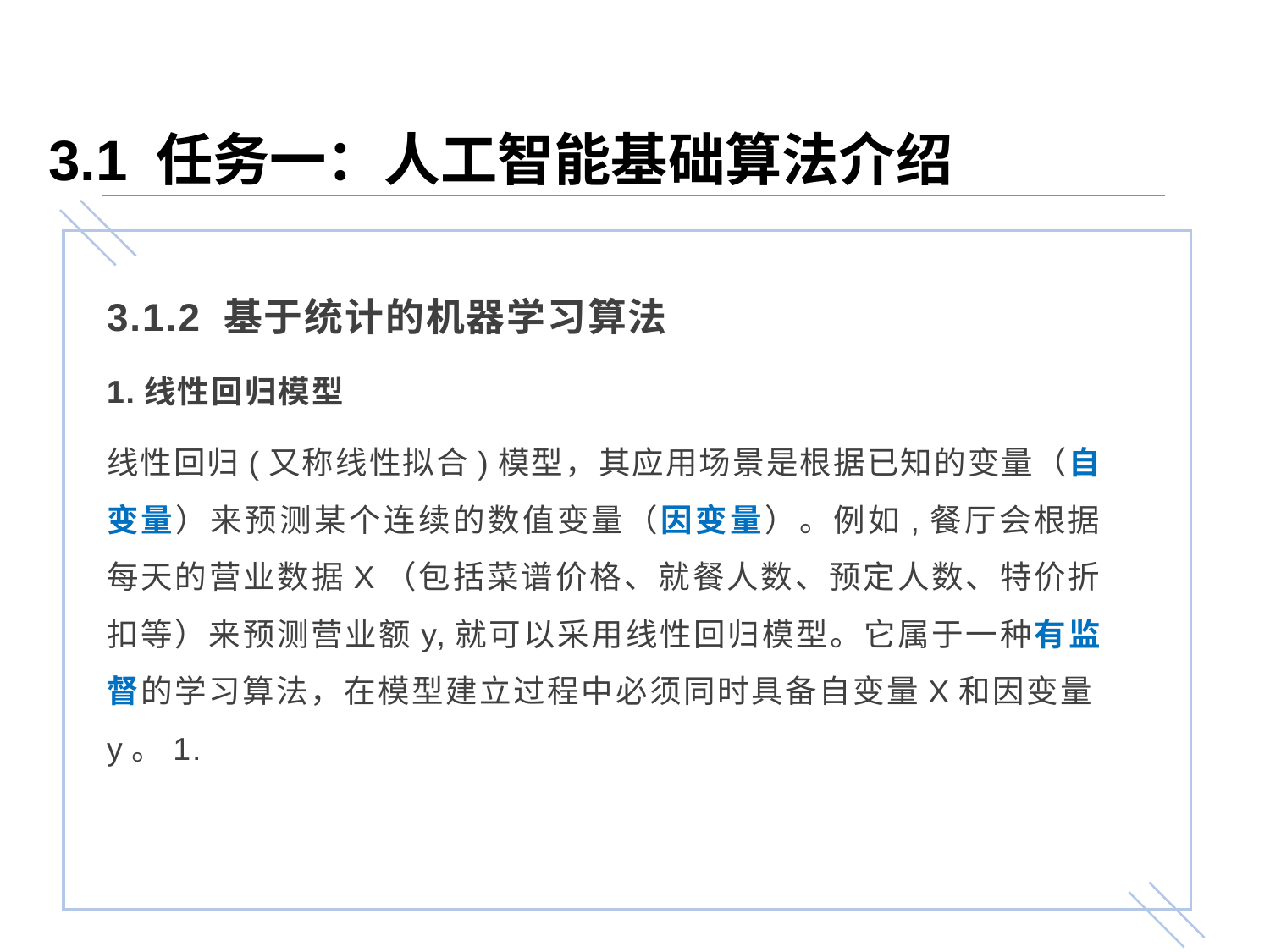

3.1 任务一：人工智能基础算法介绍

3.1.2 基于统计的机器学习算法
1.线性回归模型
线性回归(又称线性拟合)模型，其应用场景是根据已知的变量（自变量）来预测某个连续的数值变量（因变量）。例如,餐厅会根据每天的营业数据X（包括菜谱价格、就餐人数、预定人数、特价折扣等）来预测营业额y,就可以采用线性回归模型。它属于一种有监督的学习算法，在模型建立过程中必须同时具备自变量X和因变量y。1.